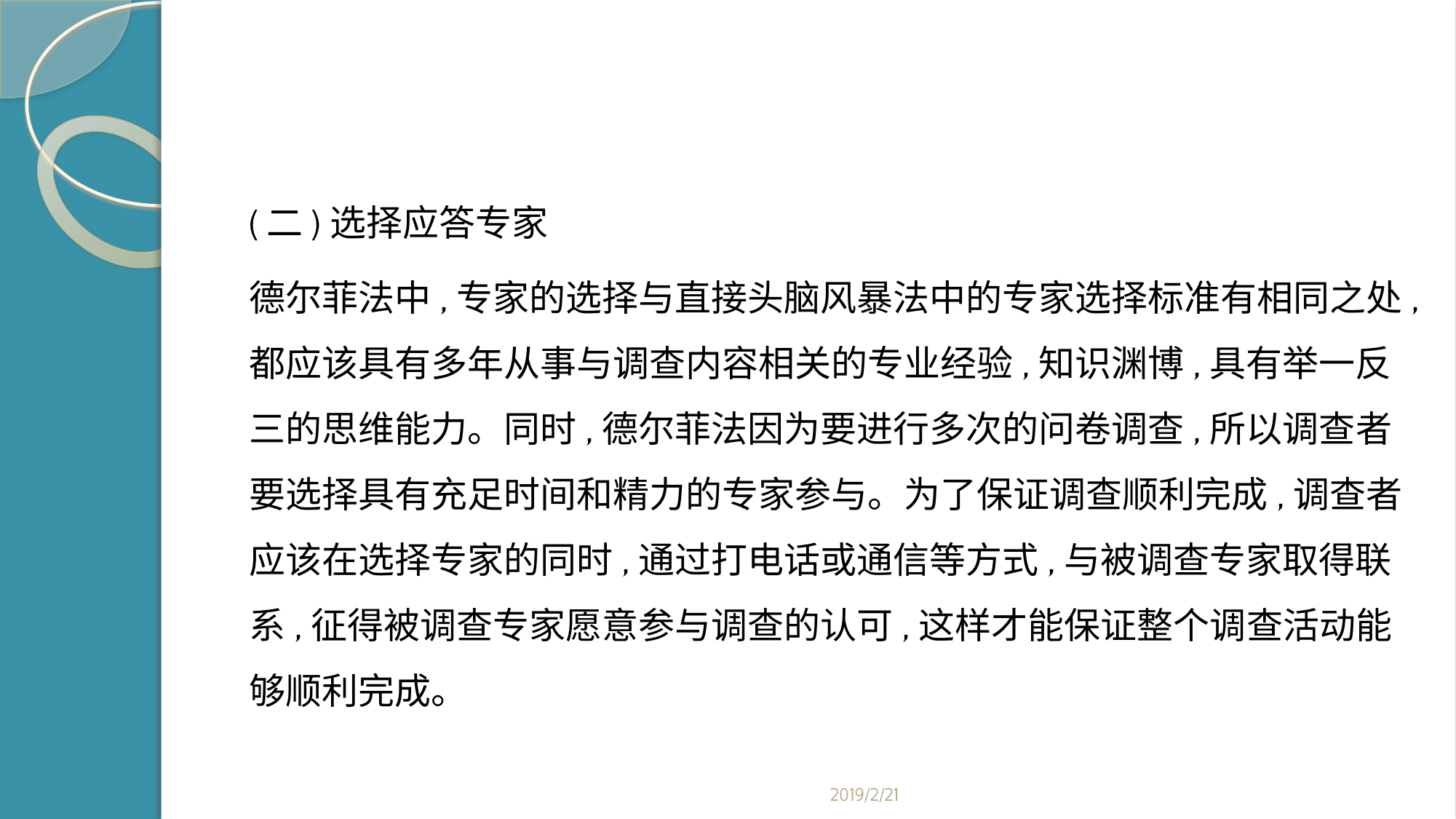

#
(二)选择应答专家
德尔菲法中,专家的选择与直接头脑风暴法中的专家选择标准有相同之处,都应该具有多年从事与调查内容相关的专业经验,知识渊博,具有举一反三的思维能力。同时,德尔菲法因为要进行多次的问卷调查,所以调查者要选择具有充足时间和精力的专家参与。为了保证调查顺利完成,调查者应该在选择专家的同时,通过打电话或通信等方式,与被调查专家取得联系,征得被调查专家愿意参与调查的认可,这样才能保证整个调查活动能够顺利完成。

2019/2/21